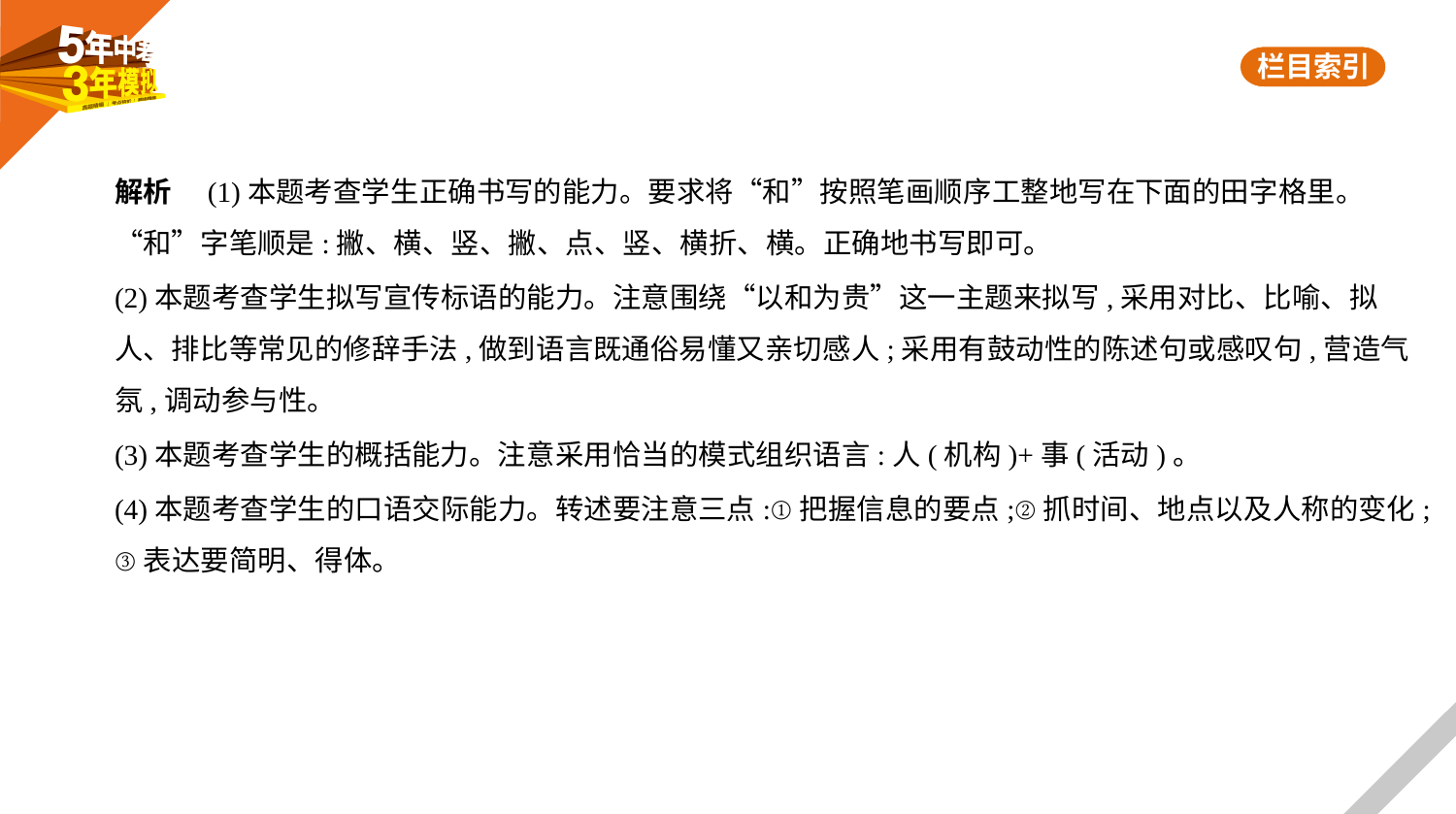

解析　(1)本题考查学生正确书写的能力。要求将“和”按照笔画顺序工整地写在下面的田字格里。
“和”字笔顺是:撇、横、竖、撇、点、竖、横折、横。正确地书写即可。
(2)本题考查学生拟写宣传标语的能力。注意围绕“以和为贵”这一主题来拟写,采用对比、比喻、拟
人、排比等常见的修辞手法,做到语言既通俗易懂又亲切感人;采用有鼓动性的陈述句或感叹句,营造气
氛,调动参与性。
(3)本题考查学生的概括能力。注意采用恰当的模式组织语言:人(机构)+事(活动)。
(4)本题考查学生的口语交际能力。转述要注意三点:①把握信息的要点;②抓时间、地点以及人称的变化;
③表达要简明、得体。